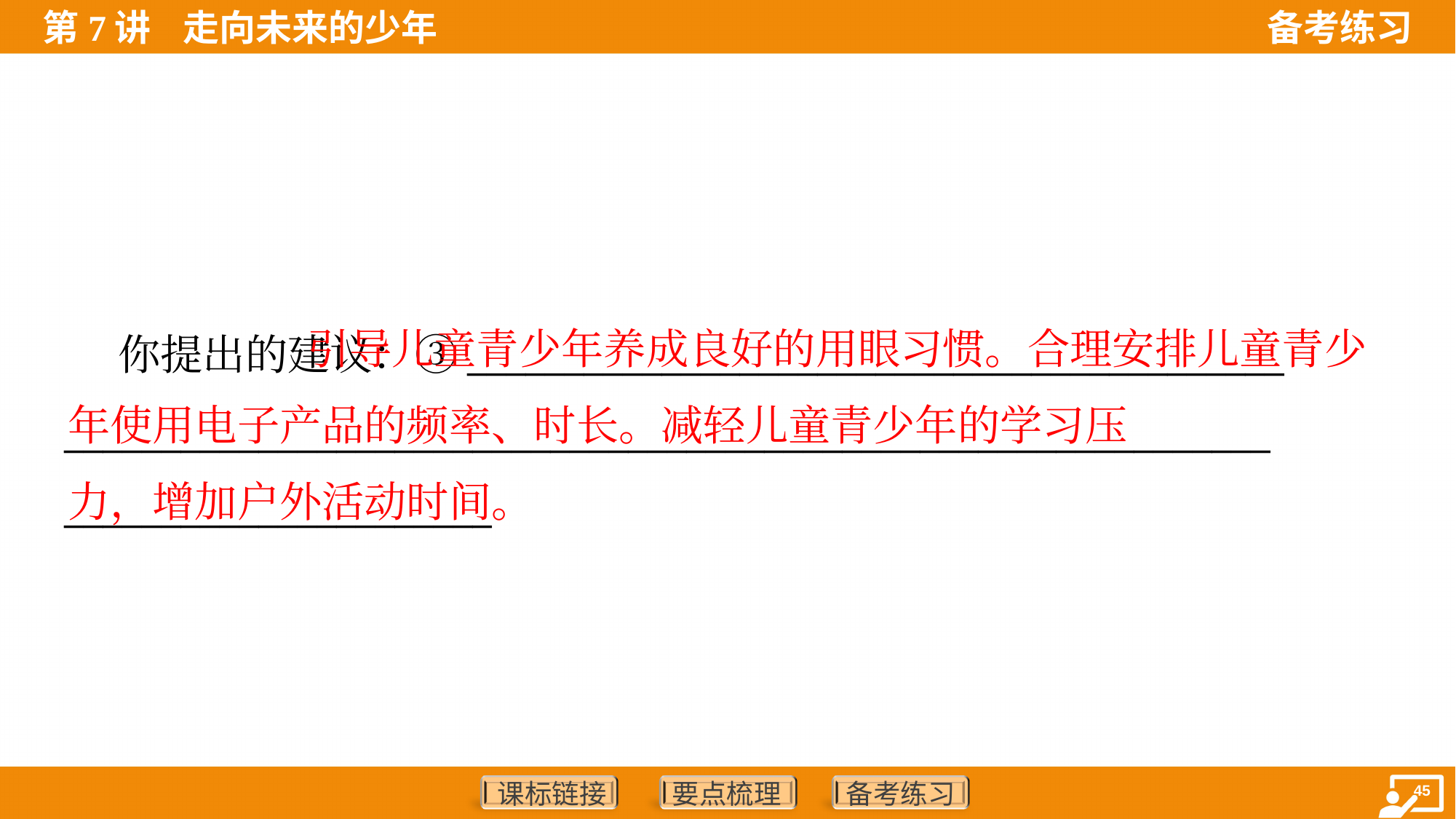

引导儿童青少年养成良好的用眼习惯。合理安排儿童青少年使用电子产品的频率、时长。减轻儿童青少年的学习压
力，增加户外活动时间。
    你提出的建议：③__________________________________________
______________________________________________________________
______________________